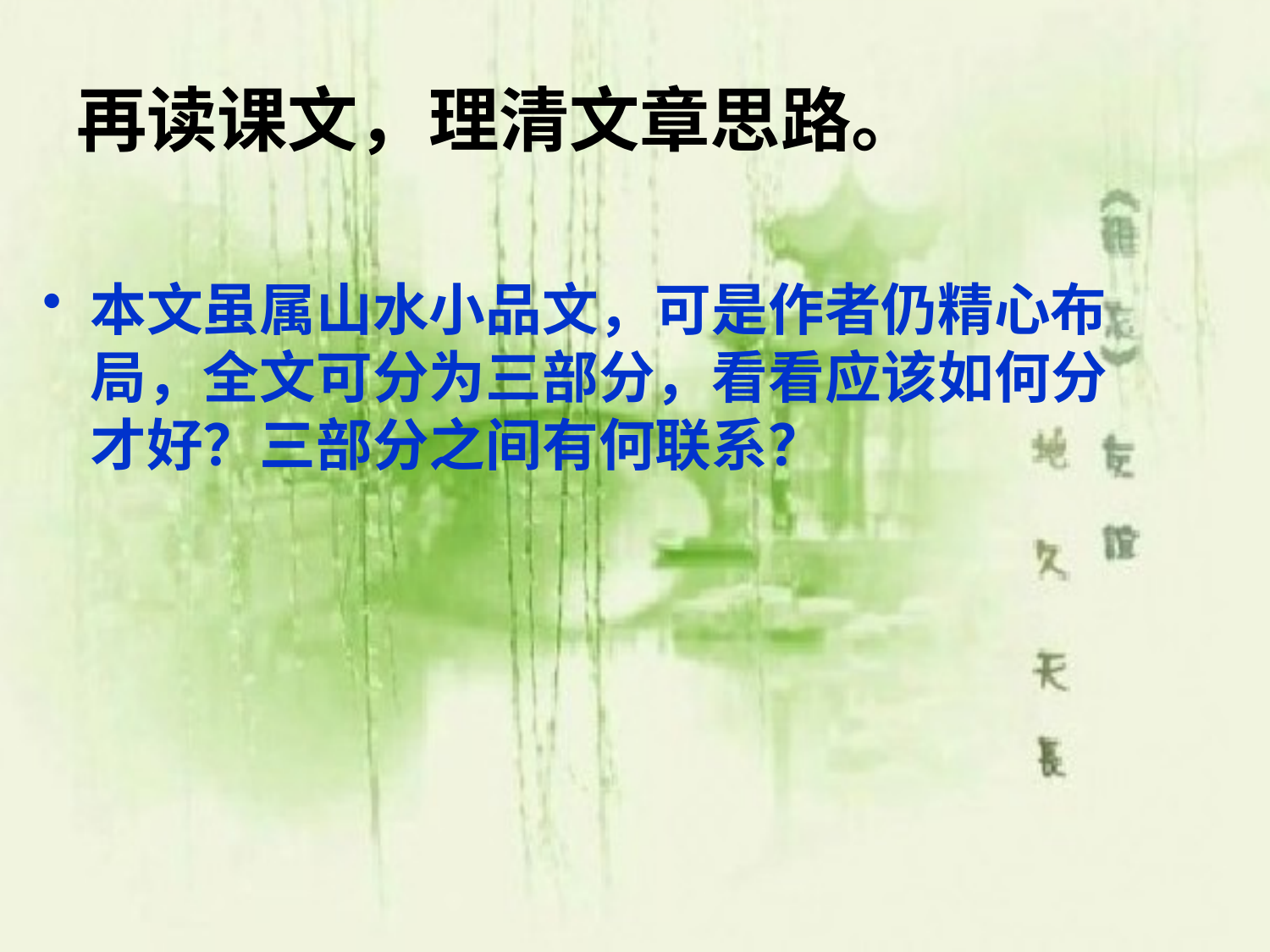

# 再读课文，理清文章思路。
本文虽属山水小品文，可是作者仍精心布局，全文可分为三部分，看看应该如何分才好？三部分之间有何联系？